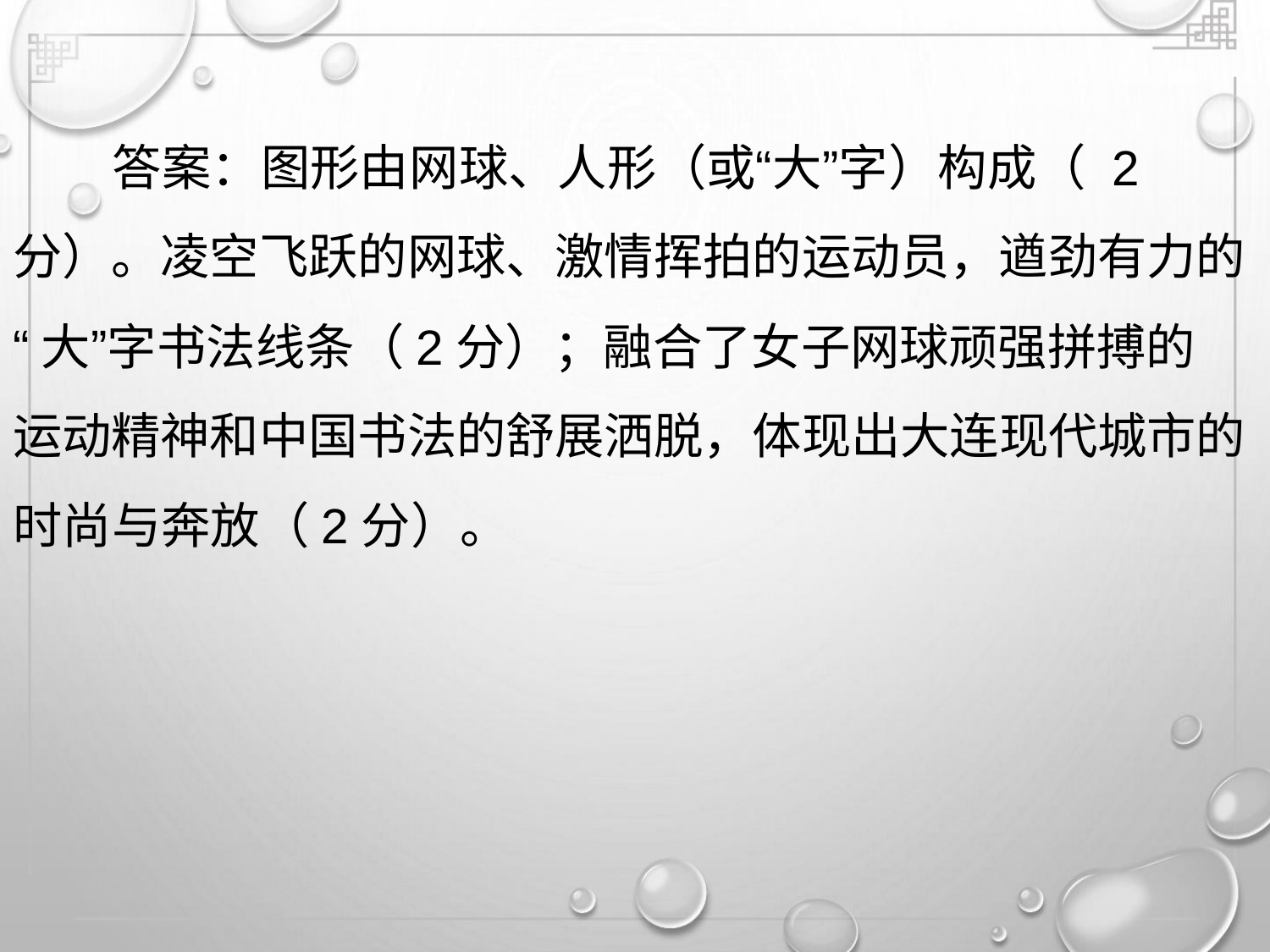

答案：图形由网球、人形（或“大”字）构成（ 2
分）。凌空飞跃的网球、激情挥拍的运动员，遒劲有力的
“大”字书法线条（2分）；融合了女子网球顽强拼搏的
运动精神和中国书法的舒展洒脱，体现出大连现代城市的
时尚与奔放（2分）。